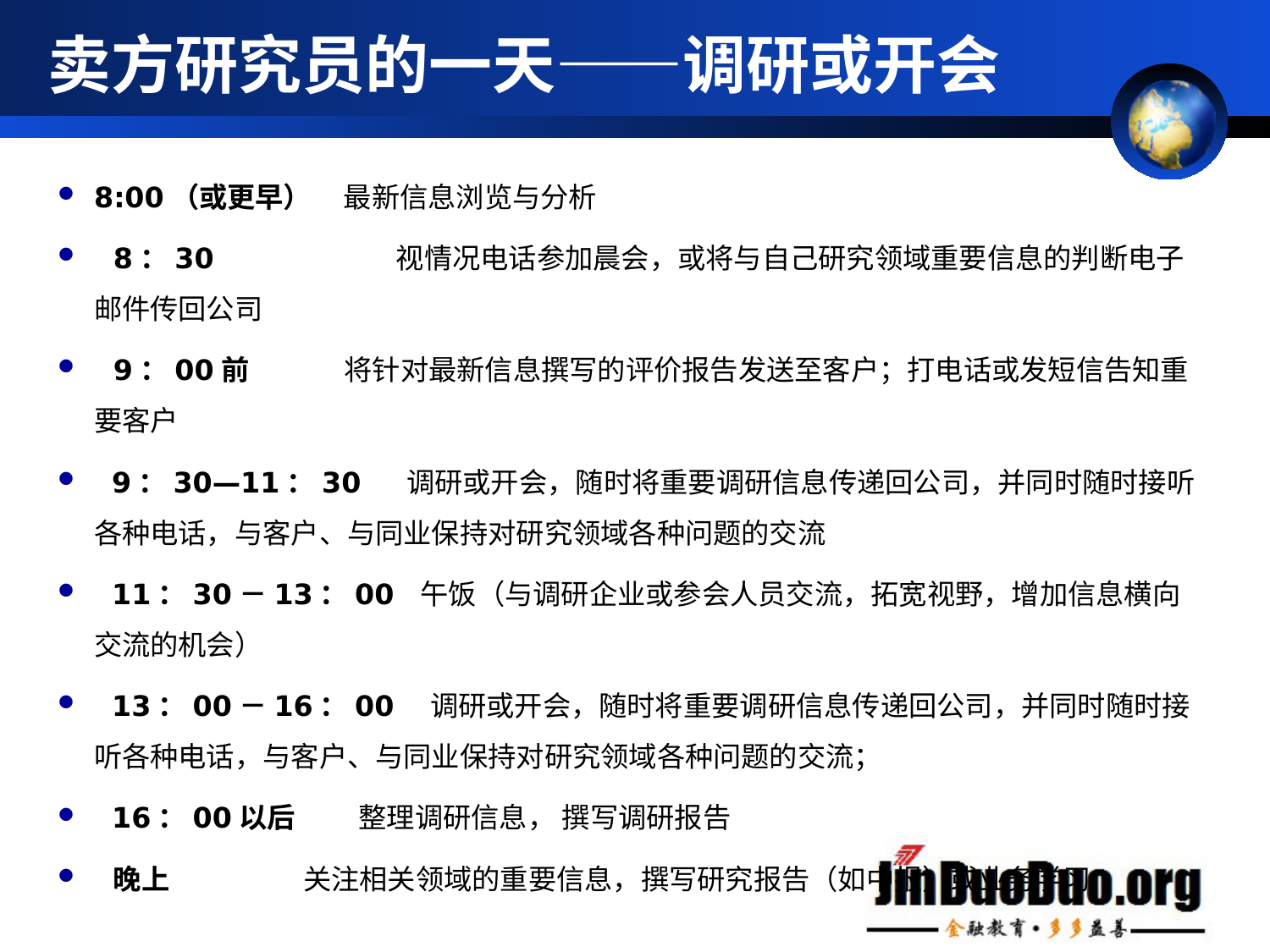

# 卖方研究员的一天——调研或开会
8:00（或更早）     最新信息浏览与分析
  8：30                  视情况电话参加晨会，或将与自己研究领域重要信息的判断电子邮件传回公司
  9：00前               将针对最新信息撰写的评价报告发送至客户；打电话或发短信告知重要客户
  9：30—11：30    调研或开会，随时将重要调研信息传递回公司，并同时随时接听各种电话，与客户、与同业保持对研究领域各种问题的交流
  11：30－13：00  午饭（与调研企业或参会人员交流，拓宽视野，增加信息横向交流的机会）
  13：00－16：00   调研或开会，随时将重要调研信息传递回公司，并同时随时接听各种电话，与客户、与同业保持对研究领域各种问题的交流；
  16：00以后          整理调研信息， 撰写调研报告
  晚上                     关注相关领域的重要信息，撰写研究报告（如中报）或业务学习